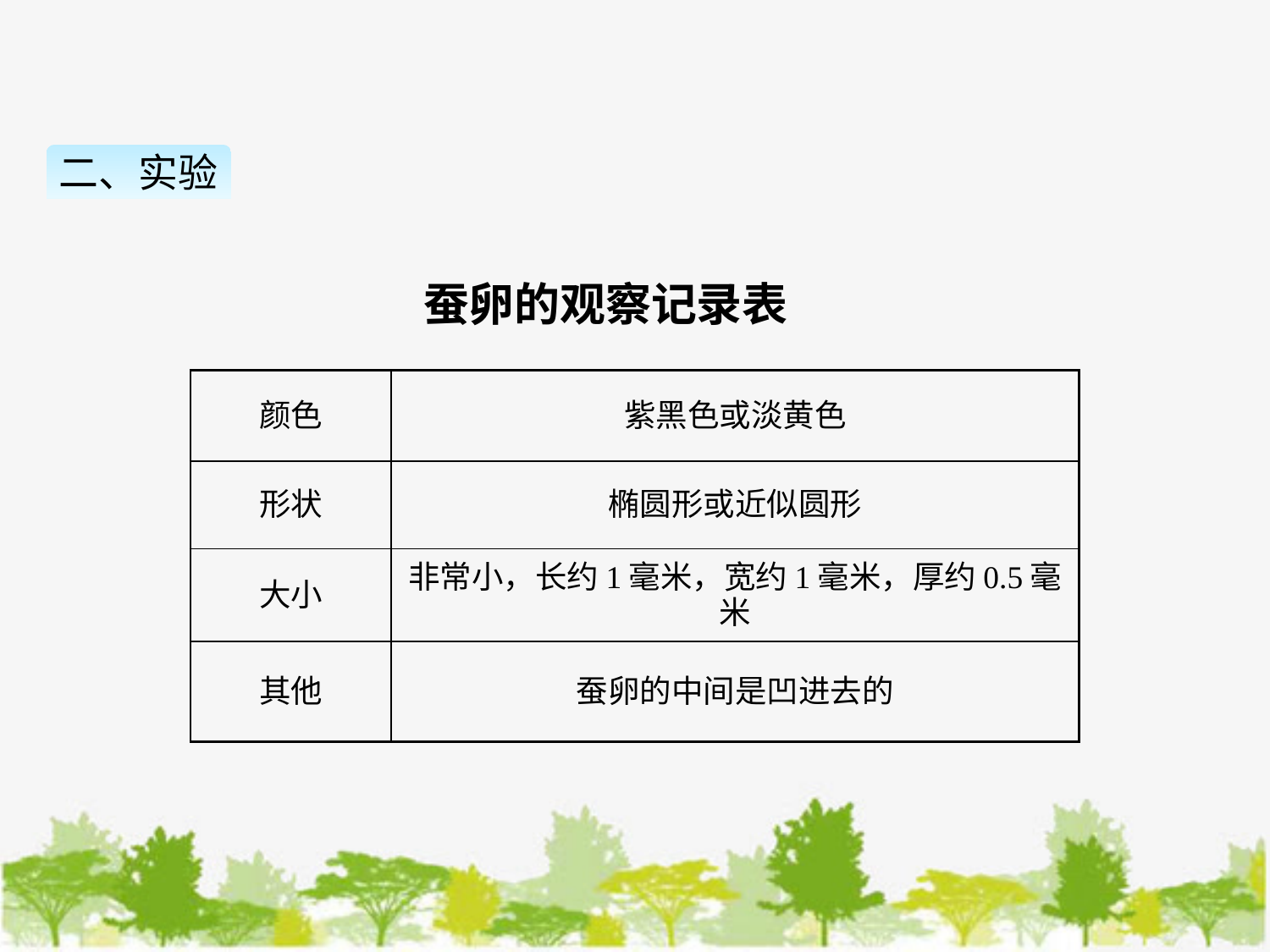

二、实验
蚕卵的观察记录表
| 颜色 | 紫黑色或淡黄色 |
| --- | --- |
| 形状 | 椭圆形或近似圆形 |
| 大小 | 非常小，长约1毫米，宽约1毫米，厚约0.5毫米 |
| 其他 | 蚕卵的中间是凹进去的 |